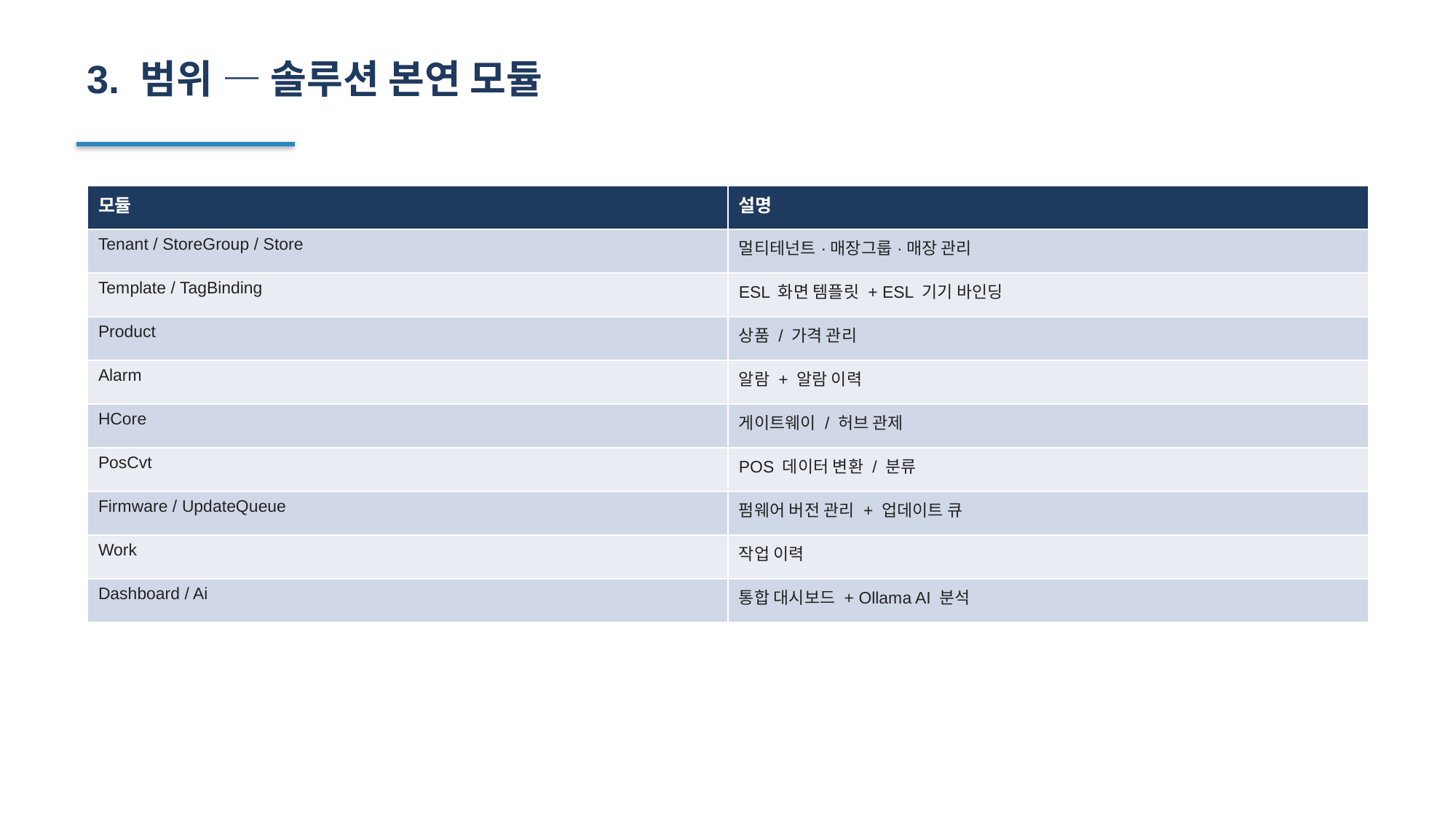

3. 범위 — 솔루션 본연 모듈

| 모듈 | 설명 |
| --- | --- |
| Tenant / StoreGroup / Store | 멀티테넌트·매장그룹·매장 관리 |
| Template / TagBinding | ESL 화면 템플릿 + ESL 기기 바인딩 |
| Product | 상품 / 가격 관리 |
| Alarm | 알람 + 알람 이력 |
| HCore | 게이트웨이 / 허브 관제 |
| PosCvt | POS 데이터 변환 / 분류 |
| Firmware / UpdateQueue | 펌웨어 버전 관리 + 업데이트 큐 |
| Work | 작업 이력 |
| Dashboard / Ai | 통합 대시보드 + Ollama AI 분석 |